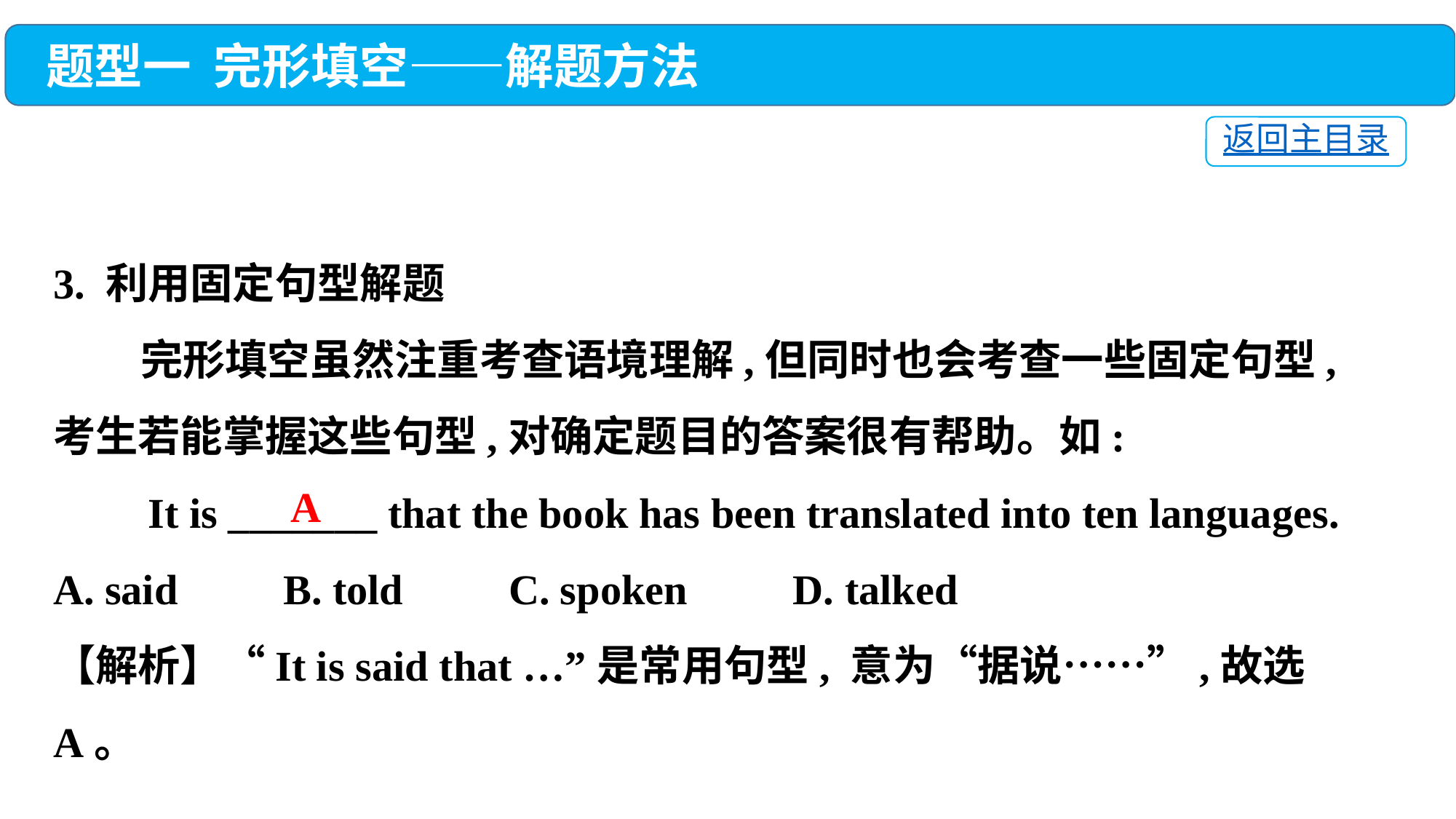

题型一  完形填空——解题方法
返回主目录
3. 利用固定句型解题
        完形填空虽然注重考查语境理解,但同时也会考查一些固定句型,考生若能掌握这些句型,对确定题目的答案很有帮助。如:
         It is _______ that the book has been translated into ten languages.
A. said　　B. told　　C. spoken　　D. talked
【解析】“It is said that …”是常用句型, 意为“据说……”,故选A。

A